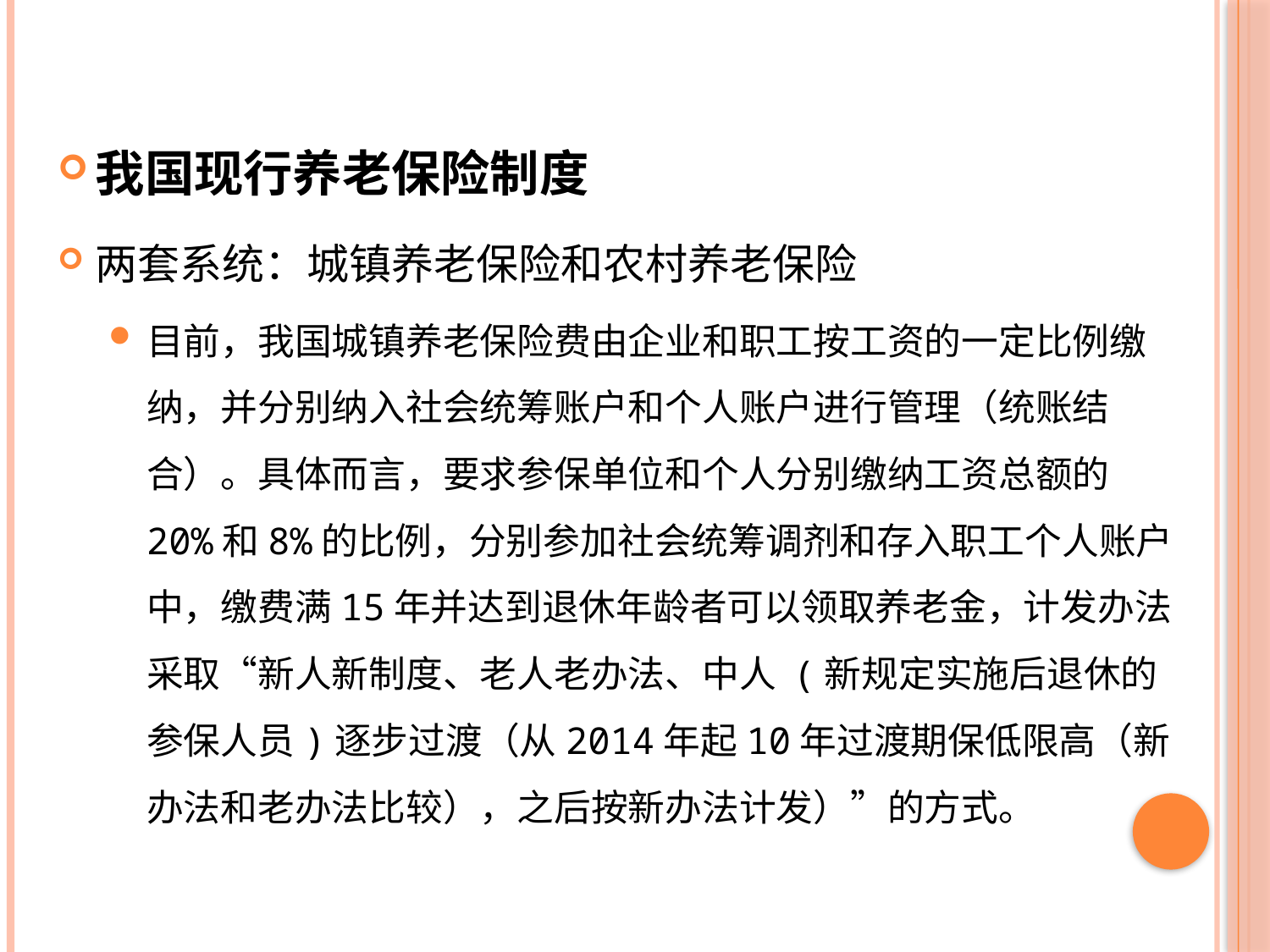

我国现行养老保险制度
两套系统：城镇养老保险和农村养老保险
目前，我国城镇养老保险费由企业和职工按工资的一定比例缴纳，并分别纳入社会统筹账户和个人账户进行管理（统账结合）。具体而言，要求参保单位和个人分别缴纳工资总额的20%和8%的比例，分别参加社会统筹调剂和存入职工个人账户中，缴费满15年并达到退休年龄者可以领取养老金，计发办法采取“新人新制度、老人老办法、中人 (新规定实施后退休的参保人员)逐步过渡（从2014年起10年过渡期保低限高（新办法和老办法比较），之后按新办法计发）”的方式。